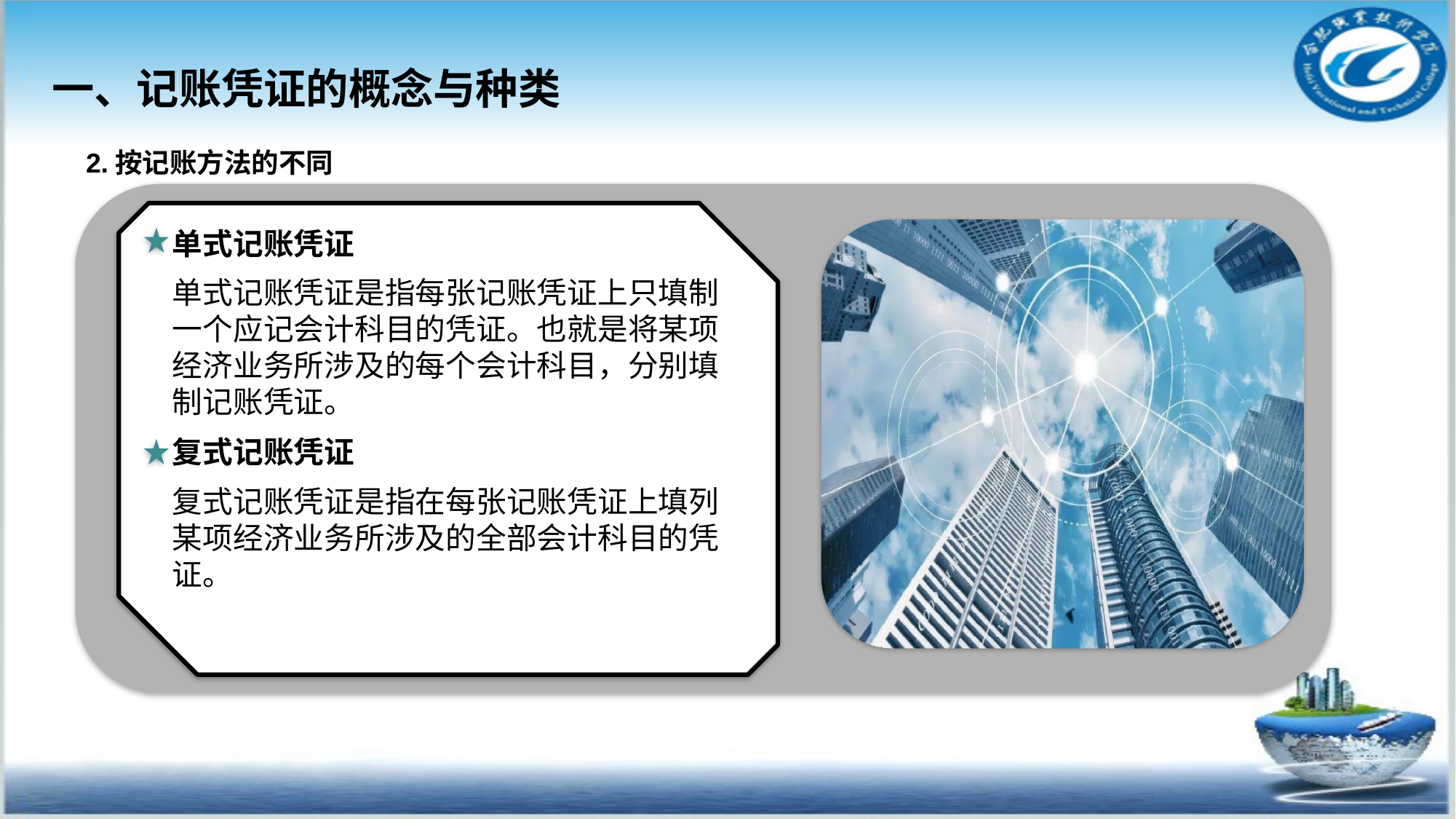

一、记账凭证的概念与种类
2.按记账方法的不同

单式记账凭证

单式记账凭证是指每张记账凭证上只填制一个应记会计科目的凭证。也就是将某项经济业务所涉及的每个会计科目，分别填制记账凭证。

复式记账凭证

复式记账凭证是指在每张记账凭证上填列某项经济业务所涉及的全部会计科目的凭证。